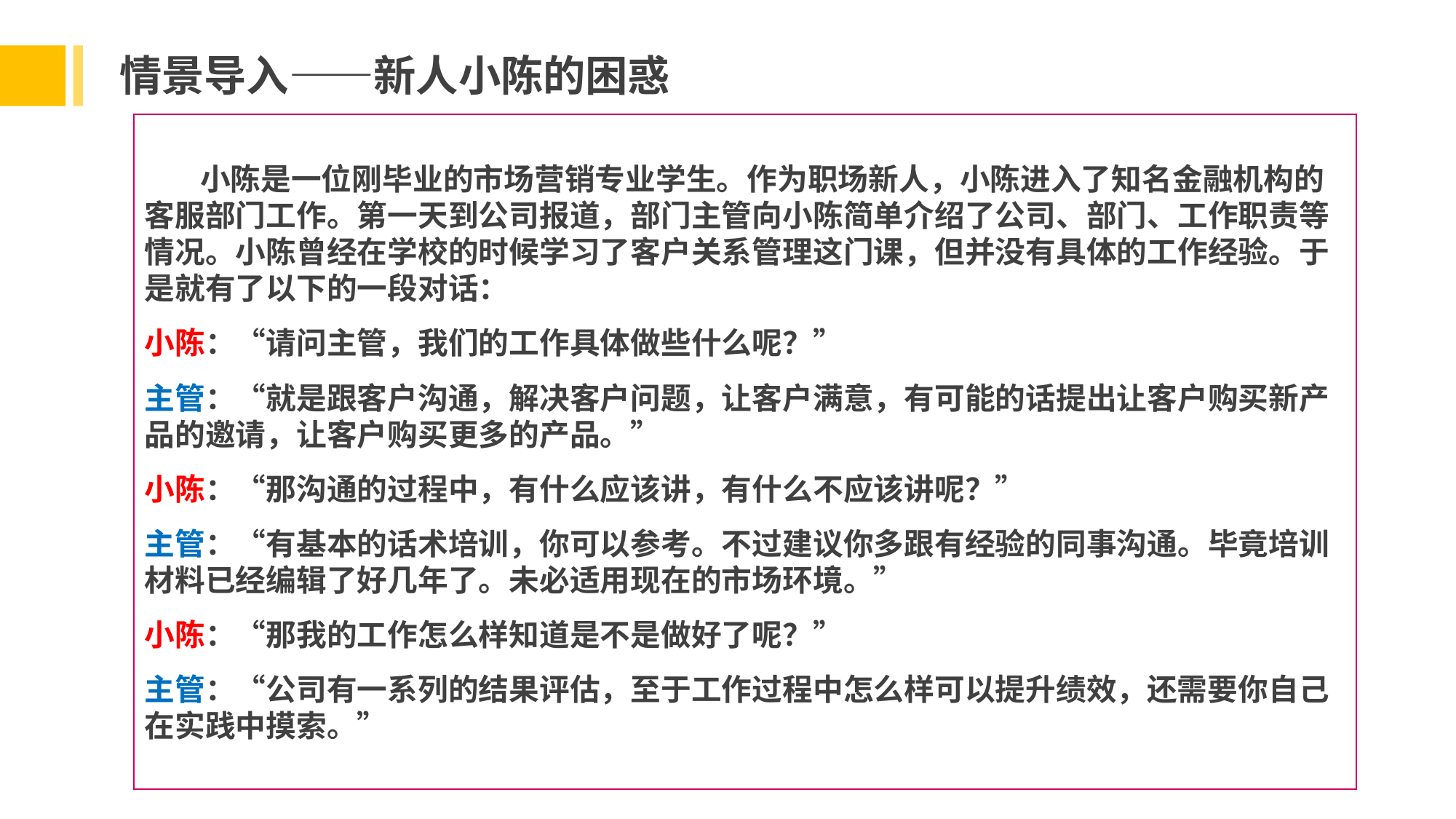

情景导入——新人小陈的困惑

       小陈是一位刚毕业的市场营销专业学生。作为职场新人，小陈进入了知名金融机构的客服部门工作。第一天到公司报道，部门主管向小陈简单介绍了公司、部门、工作职责等情况。小陈曾经在学校的时候学习了客户关系管理这门课，但并没有具体的工作经验。于是就有了以下的一段对话：
小陈：“请问主管，我们的工作具体做些什么呢？”
主管：“就是跟客户沟通，解决客户问题，让客户满意，有可能的话提出让客户购买新产品的邀请，让客户购买更多的产品。”
小陈：“那沟通的过程中，有什么应该讲，有什么不应该讲呢？”
主管：“有基本的话术培训，你可以参考。不过建议你多跟有经验的同事沟通。毕竟培训材料已经编辑了好几年了。未必适用现在的市场环境。”
小陈：“那我的工作怎么样知道是不是做好了呢？”
主管：“公司有一系列的结果评估，至于工作过程中怎么样可以提升绩效，还需要你自己在实践中摸索。”